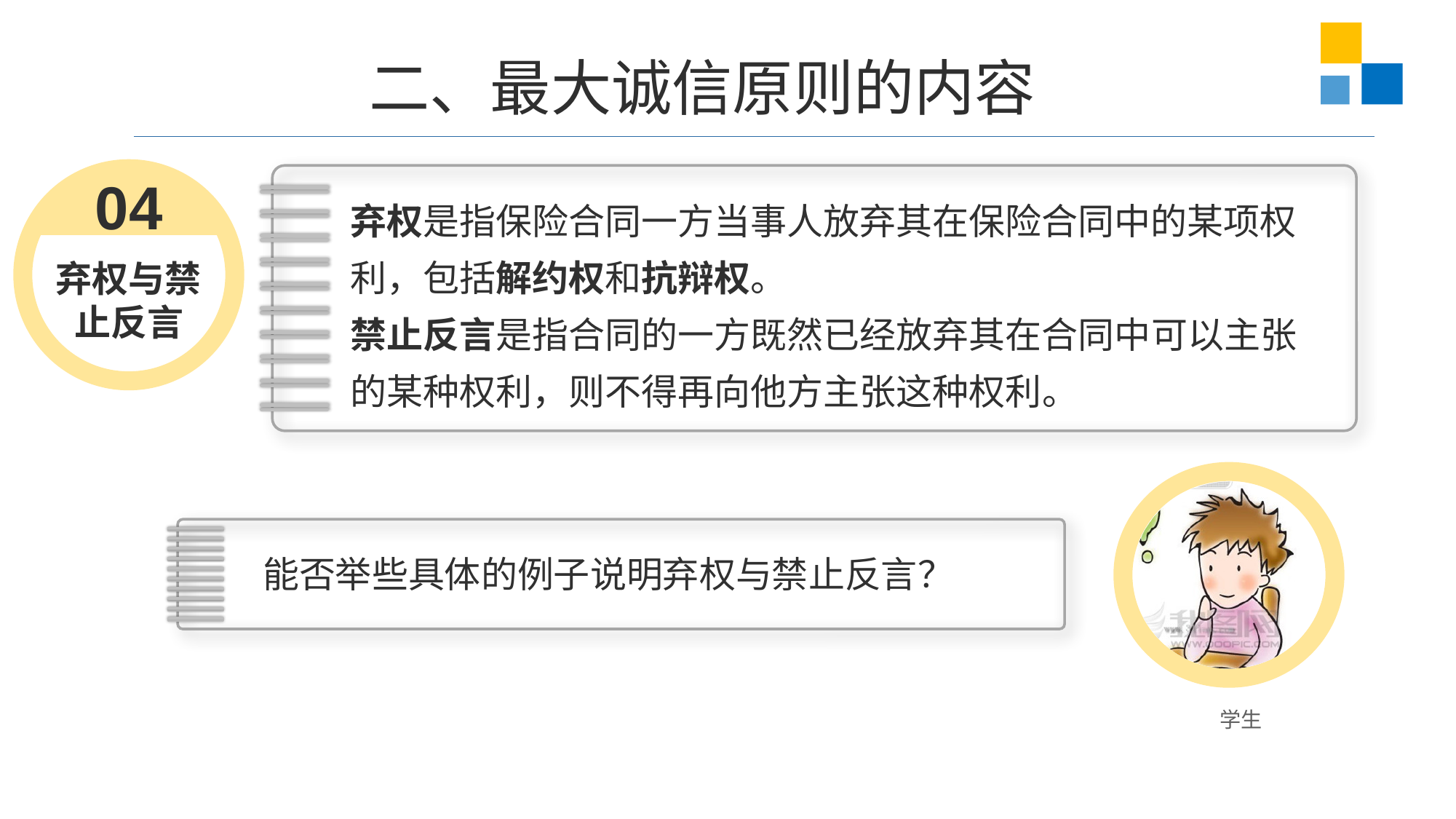

二、最大诚信原则的内容

弃权与禁止反言

04
弃权是指保险合同一方当事人放弃其在保险合同中的某项权利，包括解约权和抗辩权。
禁止反言是指合同的一方既然已经放弃其在合同中可以主张的某种权利，则不得再向他方主张这种权利。

能否举些具体的例子说明弃权与禁止反言？
学生